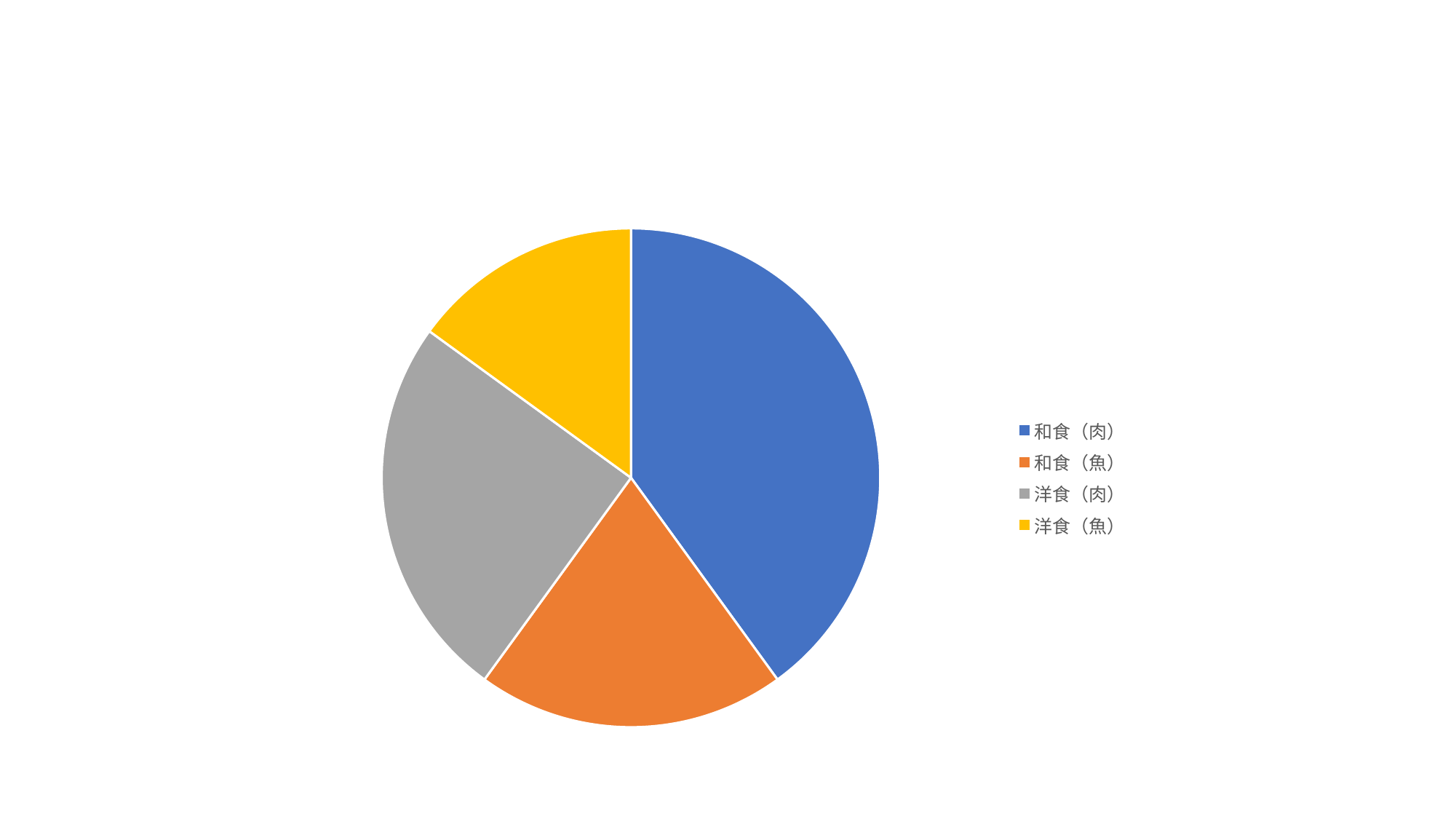

### Chart

| Category | 機内食選択の割合 |
|---|---|
| 和食（肉） | 40.0 |
| 和食（魚） | 20.0 |
| 洋食（肉） | 25.0 |
| 洋食（魚） | 15.0 |